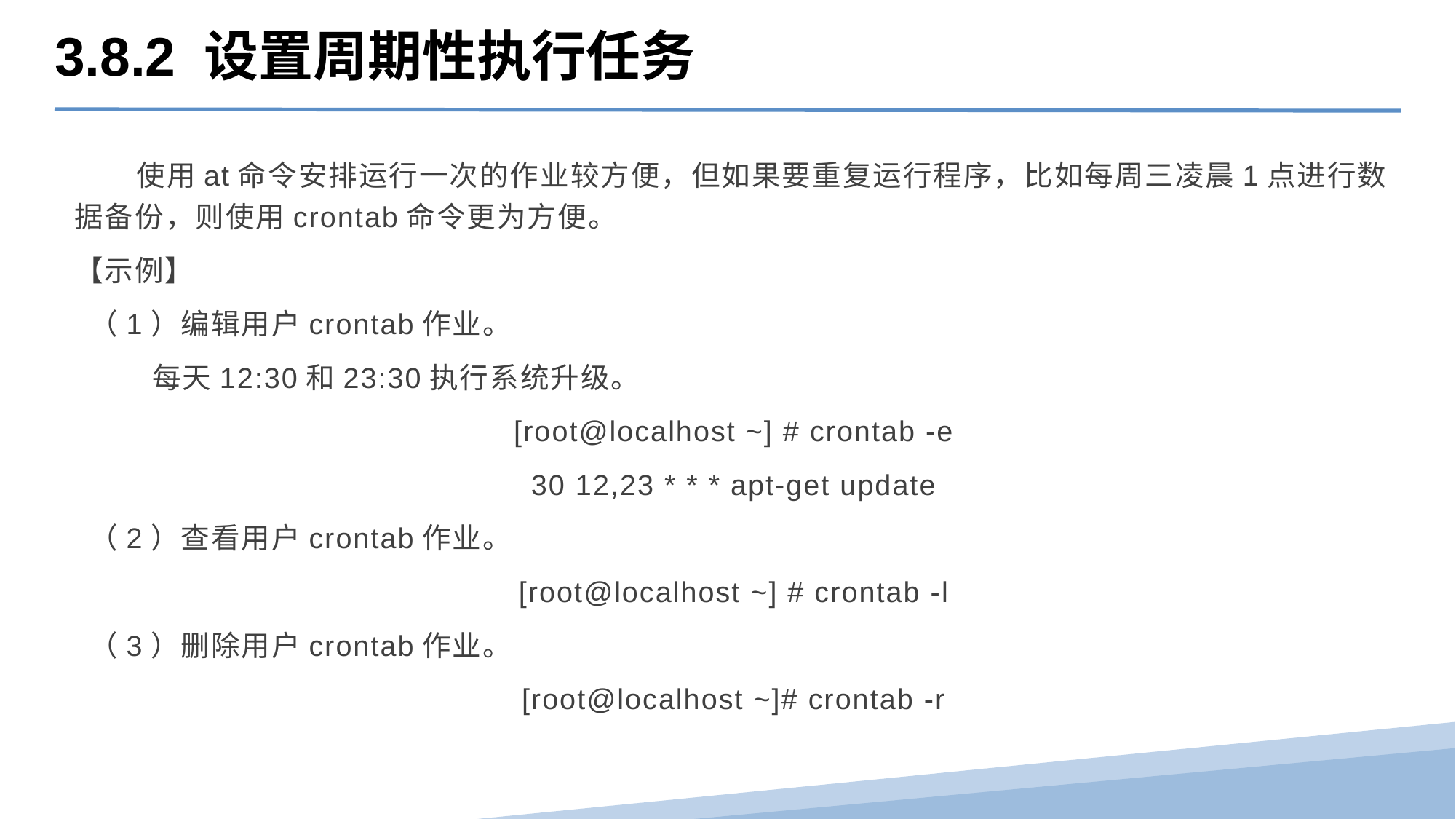

3.8.2 设置周期性执行任务
       使用at命令安排运行一次的作业较方便，但如果要重复运行程序，比如每周三凌晨1点进行数据备份，则使用crontab命令更为方便。
【示例】
 （1）编辑用户crontab作业。
         每天12:30和23:30执行系统升级。
[root@localhost ~] # crontab -e
30 12,23 * * * apt-get update
 （2）查看用户crontab作业。
[root@localhost ~] # crontab -l
 （3）删除用户crontab作业。
[root@localhost ~]# crontab -r